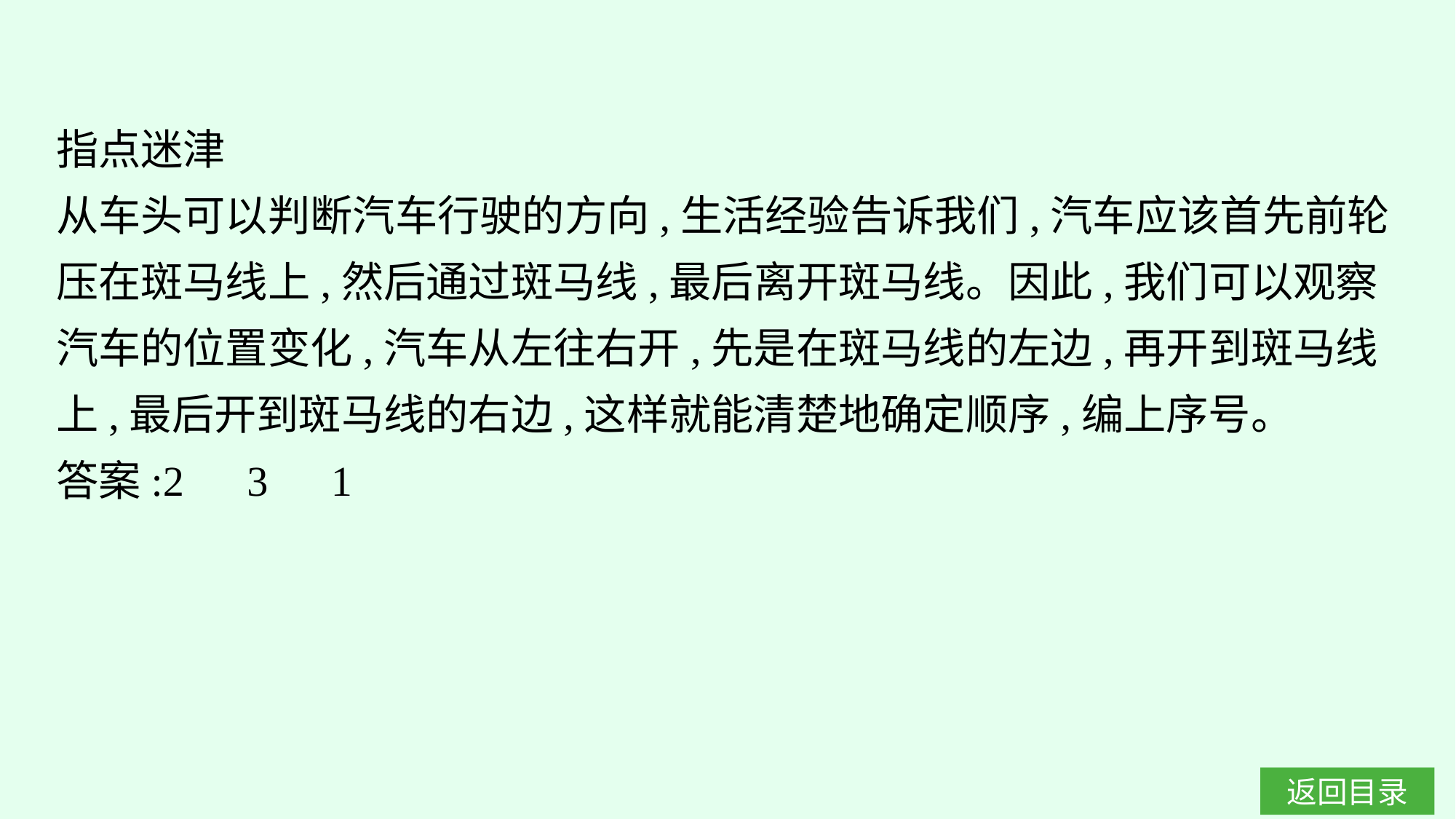

指点迷津
从车头可以判断汽车行驶的方向,生活经验告诉我们,汽车应该首先前轮压在斑马线上,然后通过斑马线,最后离开斑马线。因此,我们可以观察汽车的位置变化,汽车从左往右开,先是在斑马线的左边,再开到斑马线上,最后开到斑马线的右边,这样就能清楚地确定顺序,编上序号。
答案:2　3　1